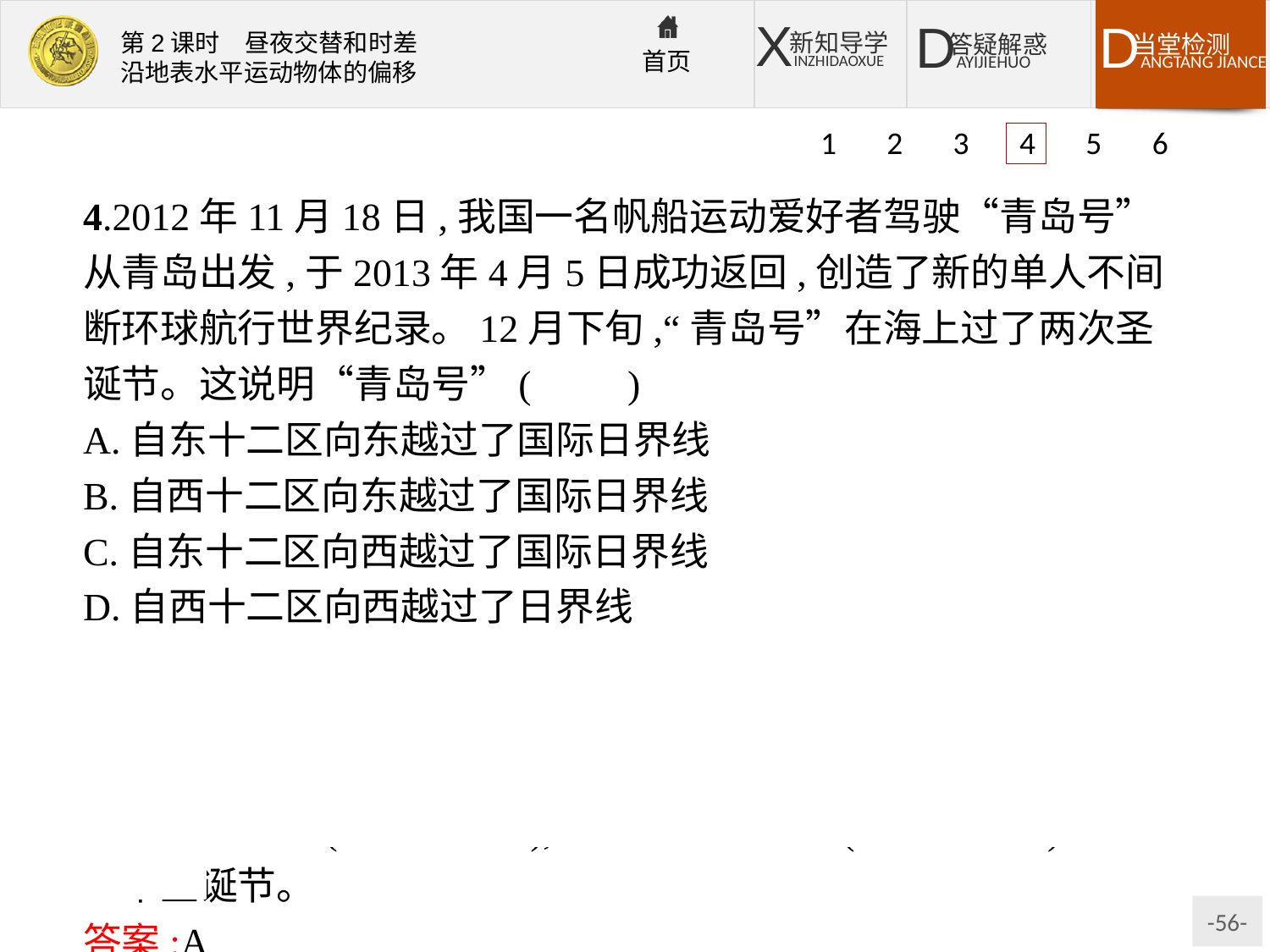

1       2       3       4       5       6

4.2012年11月18日,我国一名帆船运动爱好者驾驶“青岛号”从青岛出发,于2013年4月5日成功返回,创造了新的单人不间断环球航行世界纪录。12月下旬,“青岛号”在海上过了两次圣诞节。这说明“青岛号”(　　)
A.自东十二区向东越过了国际日界线
B.自西十二区向东越过了国际日界线
C.自东十二区向西越过了国际日界线
D.自西十二区向西越过了日界线
解析:自西向东跨过国际日界线,日期减一天。国际日界线西侧大部分为东十二区,东侧为西十二区,说明是自东十二区向东穿过国际日界线,在国际日界线西侧过了第一个圣诞节(12月25日)后,日期减掉一天(12月24日),海上航行1天后(12月25日)再过第二个圣诞节。
答案:A